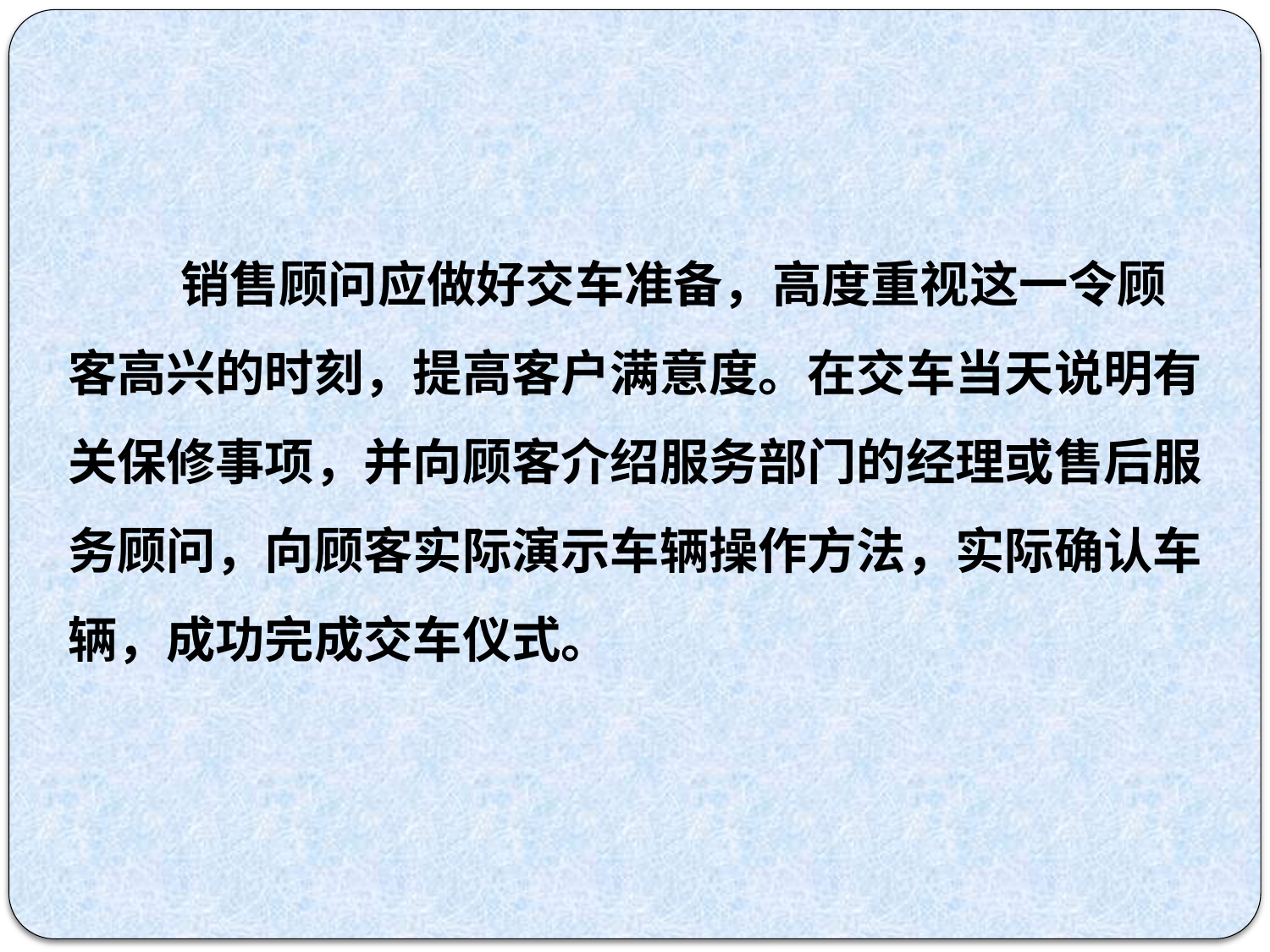

销售顾问应做好交车准备，高度重视这一令顾客高兴的时刻，提高客户满意度。在交车当天说明有关保修事项，并向顾客介绍服务部门的经理或售后服务顾问，向顾客实际演示车辆操作方法，实际确认车辆，成功完成交车仪式。